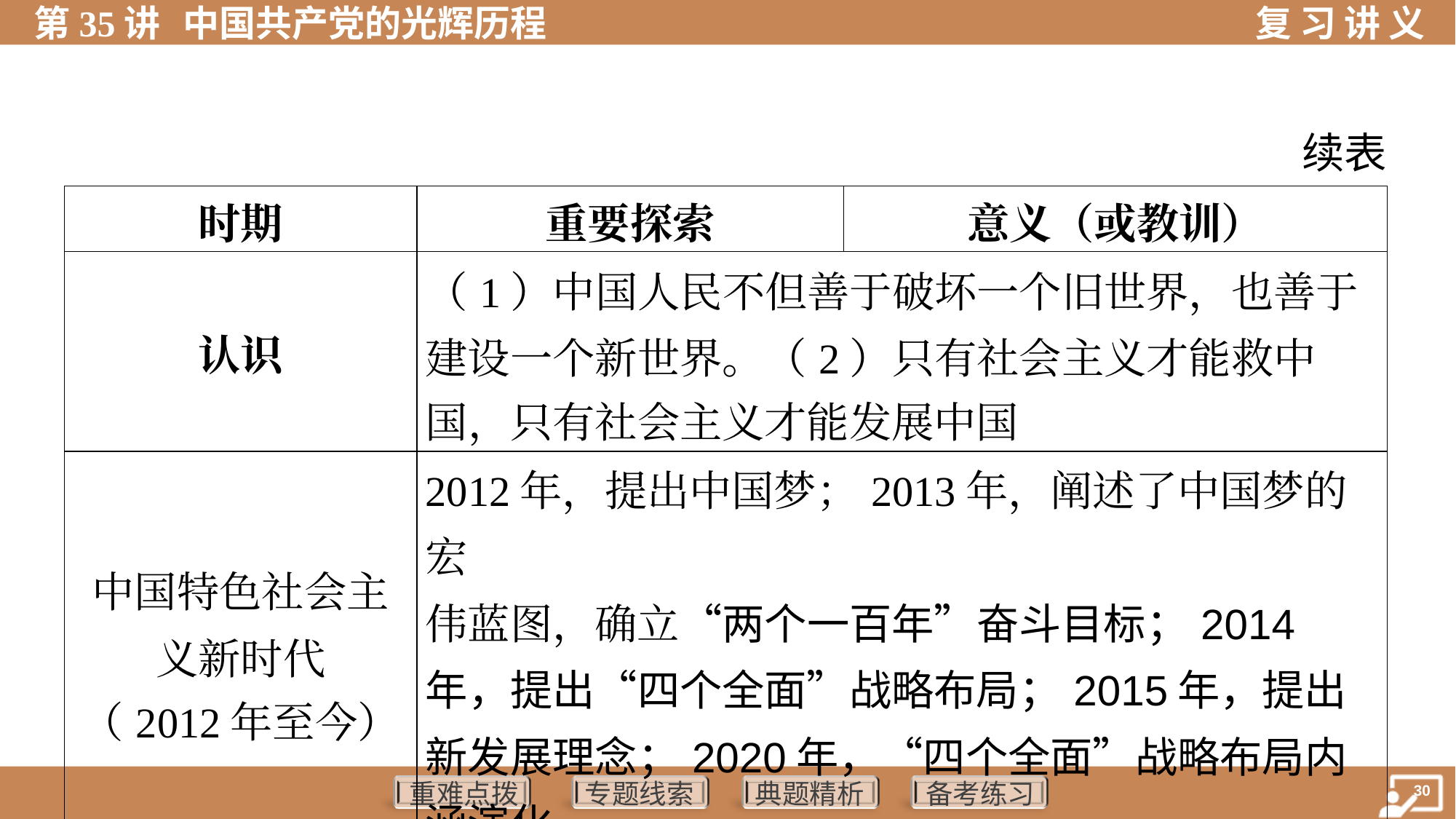

续表
| 时期 | 重要探索 | 意义（或教训） |
| --- | --- | --- |
| 认识 | （1）中国人民不但善于破坏一个旧世界，也善于 建设一个新世界。（2）只有社会主义才能救中 国，只有社会主义才能发展中国 |  |
| 中国特色社会主 义新时代 （2012年至今） | 2012年，提出中国梦；2013年，阐述了中国梦的宏 伟蓝图，确立“两个一百年”奋斗目标；2014年，提出“四个全面”战略布局；2015年，提出新发展理念；2020年，“四个全面”战略布局内涵演化 |  |